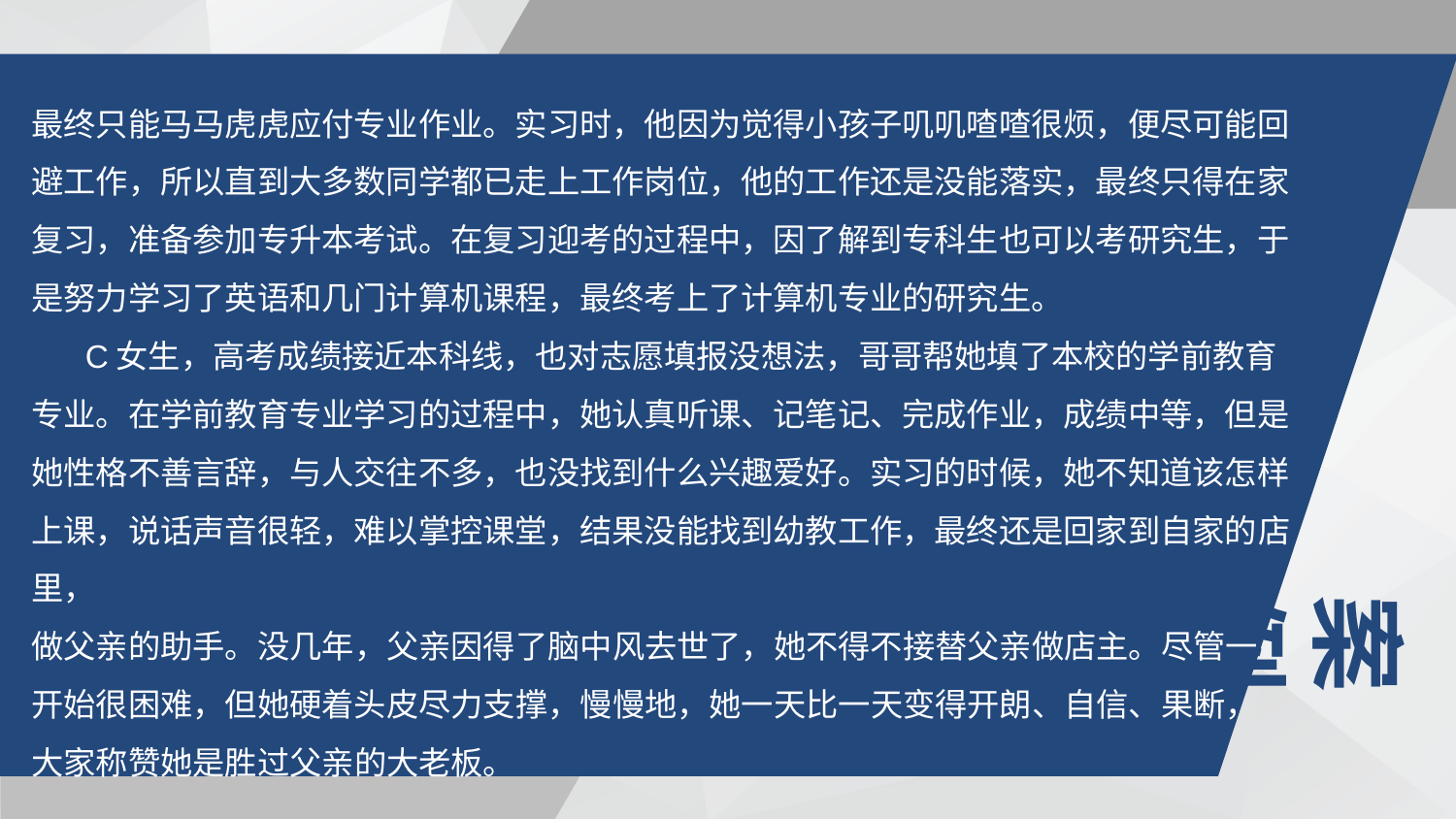

最终只能马马虎虎应付专业作业。实习时，他因为觉得小孩子叽叽喳喳很烦，便尽可能回避工作，所以直到大多数同学都已走上工作岗位，他的工作还是没能落实，最终只得在家复习，准备参加专升本考试。在复习迎考的过程中，因了解到专科生也可以考研究生，于是努力学习了英语和几门计算机课程，最终考上了计算机专业的研究生。
      C女生，高考成绩接近本科线，也对志愿填报没想法，哥哥帮她填了本校的学前教育专业。在学前教育专业学习的过程中，她认真听课、记笔记、完成作业，成绩中等，但是她性格不善言辞，与人交往不多，也没找到什么兴趣爱好。实习的时候，她不知道该怎样上课，说话声音很轻，难以掌控课堂，结果没能找到幼教工作，最终还是回家到自家的店里，
做父亲的助手。没几年，父亲因得了脑中风去世了，她不得不接替父亲做店主。尽管一
开始很困难，但她硬着头皮尽力支撑，慢慢地，她一天比一天变得开朗、自信、果断，
大家称赞她是胜过父亲的大老板。
案例